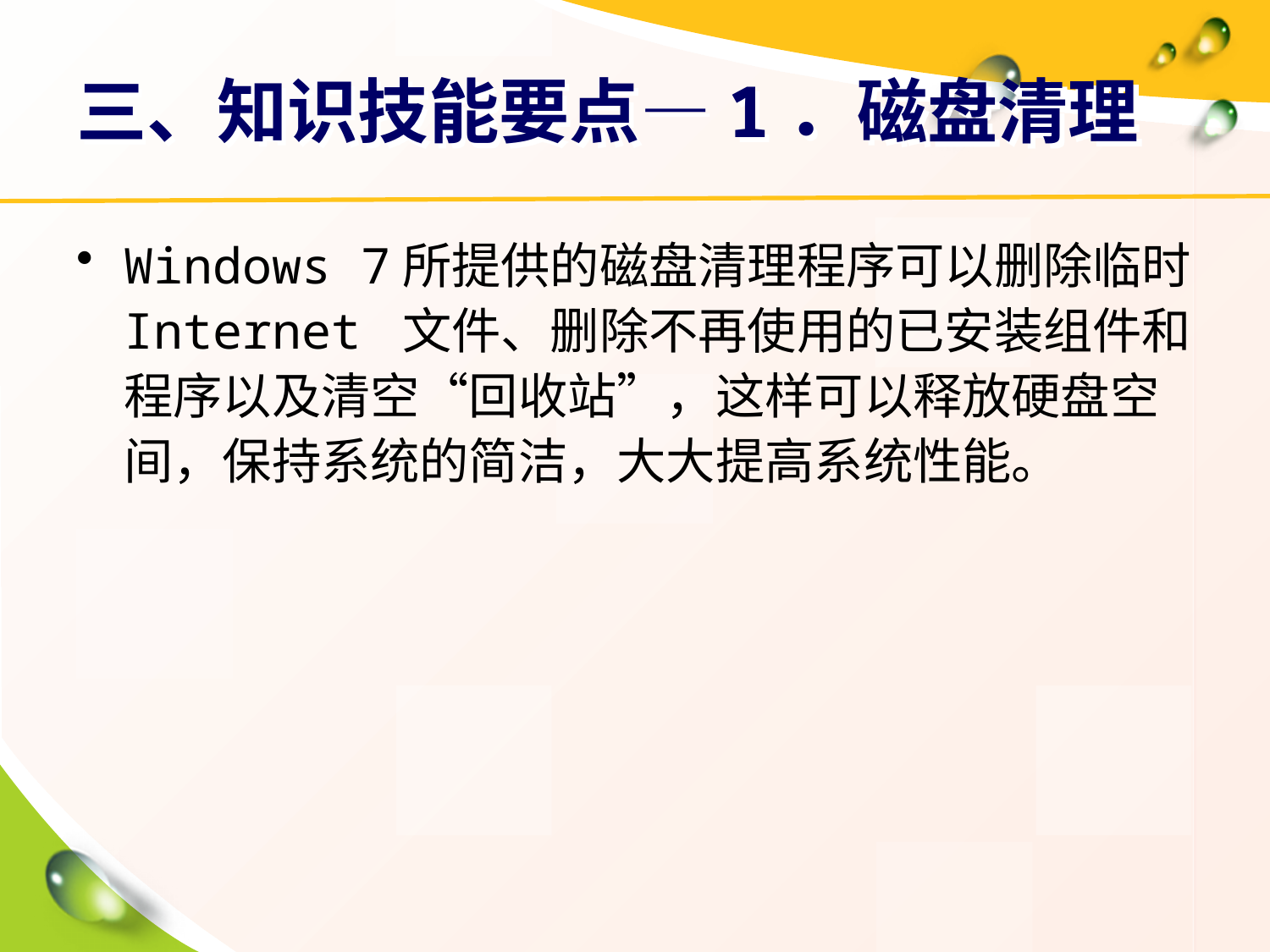

# 三、知识技能要点—1．磁盘清理
Windows 7所提供的磁盘清理程序可以删除临时Internet 文件、删除不再使用的已安装组件和程序以及清空“回收站”，这样可以释放硬盘空间，保持系统的简洁，大大提高系统性能。